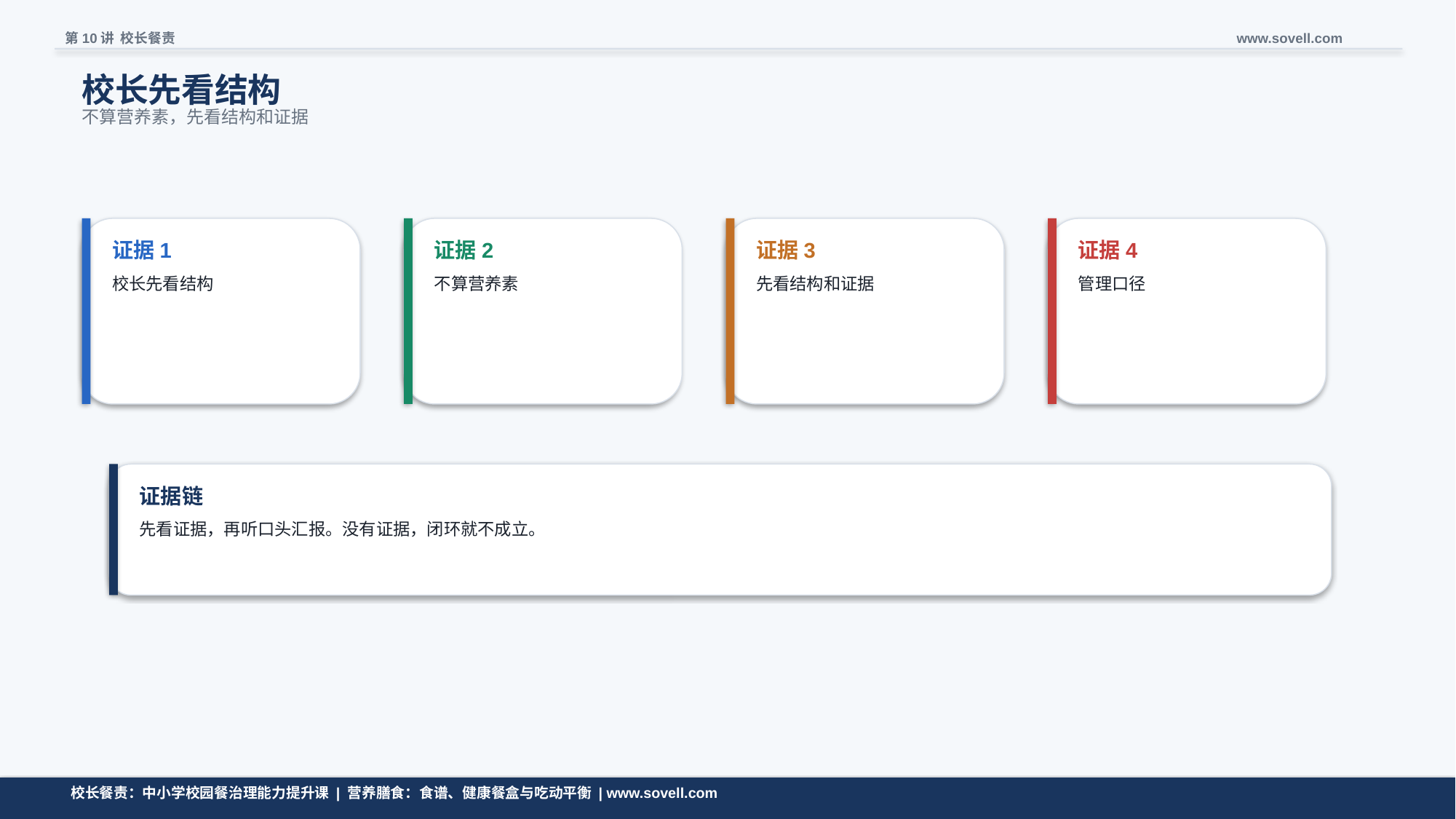

第10讲  校长餐责
www.sovell.com

校长先看结构
不算营养素，先看结构和证据

证据1
证据2
证据3
证据4
校长先看结构
不算营养素
先看结构和证据
管理口径

证据链
先看证据，再听口头汇报。没有证据，闭环就不成立。

证据链是把管理问题变成可追问、可复查、可销号的关键。
校长餐责：中小学校园餐治理能力提升课 | 营养膳食：食谱、健康餐盒与吃动平衡 | www.sovell.com